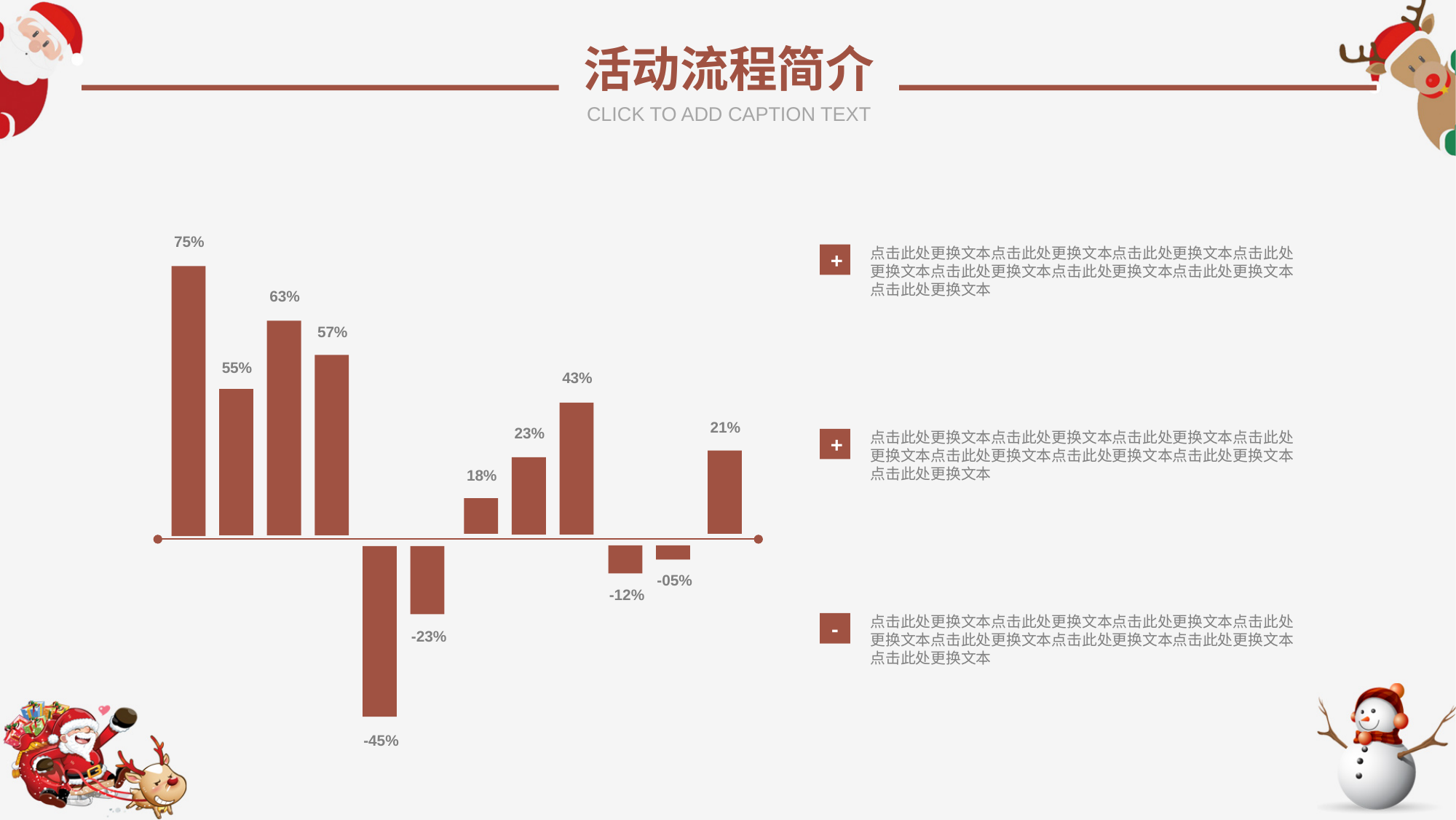

活动流程简介

CLICK TO ADD CAPTION TEXT
75%
点击此处更换文本点击此处更换文本点击此处更换文本点击此处更换文本点击此处更换文本点击此处更换文本点击此处更换文本点击此处更换文本
+

63%
57%

55%

43%

21%
23%
点击此处更换文本点击此处更换文本点击此处更换文本点击此处更换文本点击此处更换文本点击此处更换文本点击此处更换文本点击此处更换文本
+

18%

-05%
-12%
点击此处更换文本点击此处更换文本点击此处更换文本点击此处更换文本点击此处更换文本点击此处更换文本点击此处更换文本点击此处更换文本
-
-23%
-45%